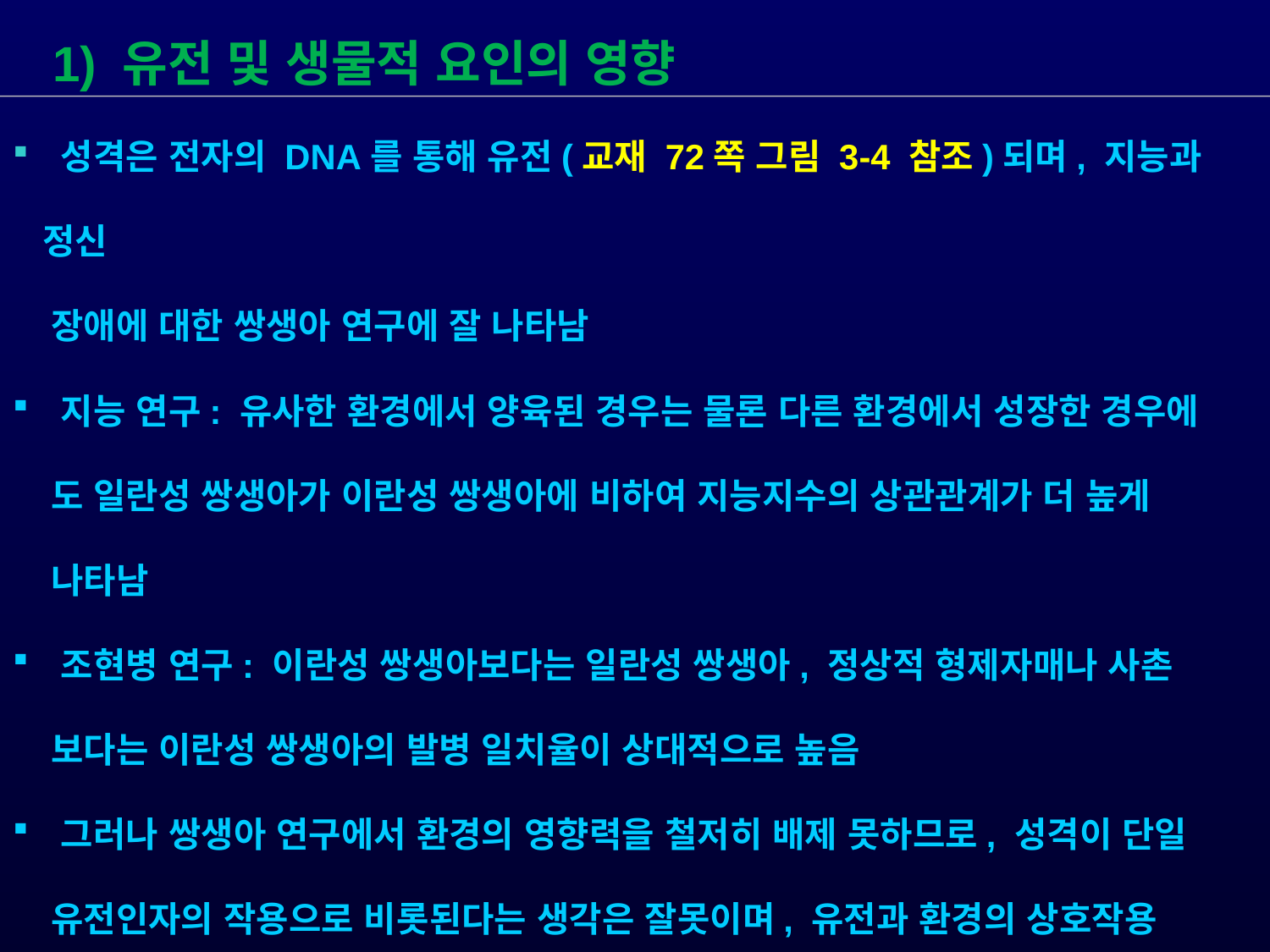

1) 유전 및 생물적 요인의 영향
 성격은 전자의 DNA를 통해 유전(교재 72쪽 그림 3-4 참조)되며, 지능과 정신
   장애에 대한 쌍생아 연구에 잘 나타남
 지능 연구: 유사한 환경에서 양육된 경우는 물론 다른 환경에서 성장한 경우에
   도 일란성 쌍생아가 이란성 쌍생아에 비하여 지능지수의 상관관계가 더 높게
   나타남
 조현병 연구: 이란성 쌍생아보다는 일란성 쌍생아, 정상적 형제자매나 사촌
   보다는 이란성 쌍생아의 발병 일치율이 상대적으로 높음
 그러나 쌍생아 연구에서 환경의 영향력을 철저히 배제 못하므로, 성격이 단일
   유전인자의 작용으로 비롯된다는 생각은 잘못이며, 유전과 환경의 상호작용
   에 의해 형성